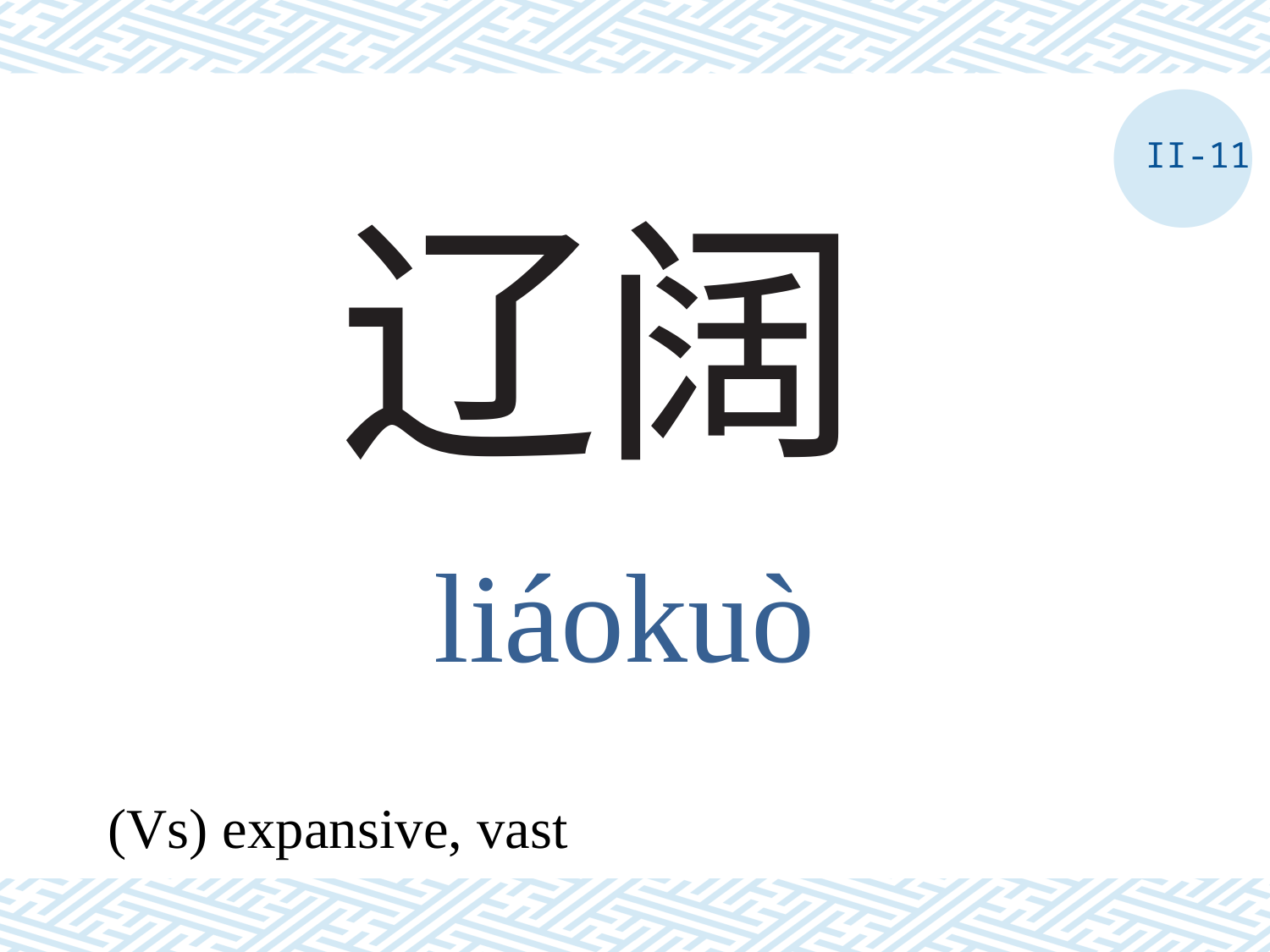

II-11

# 辽阔
liáokuò
(Vs) expansive, vast